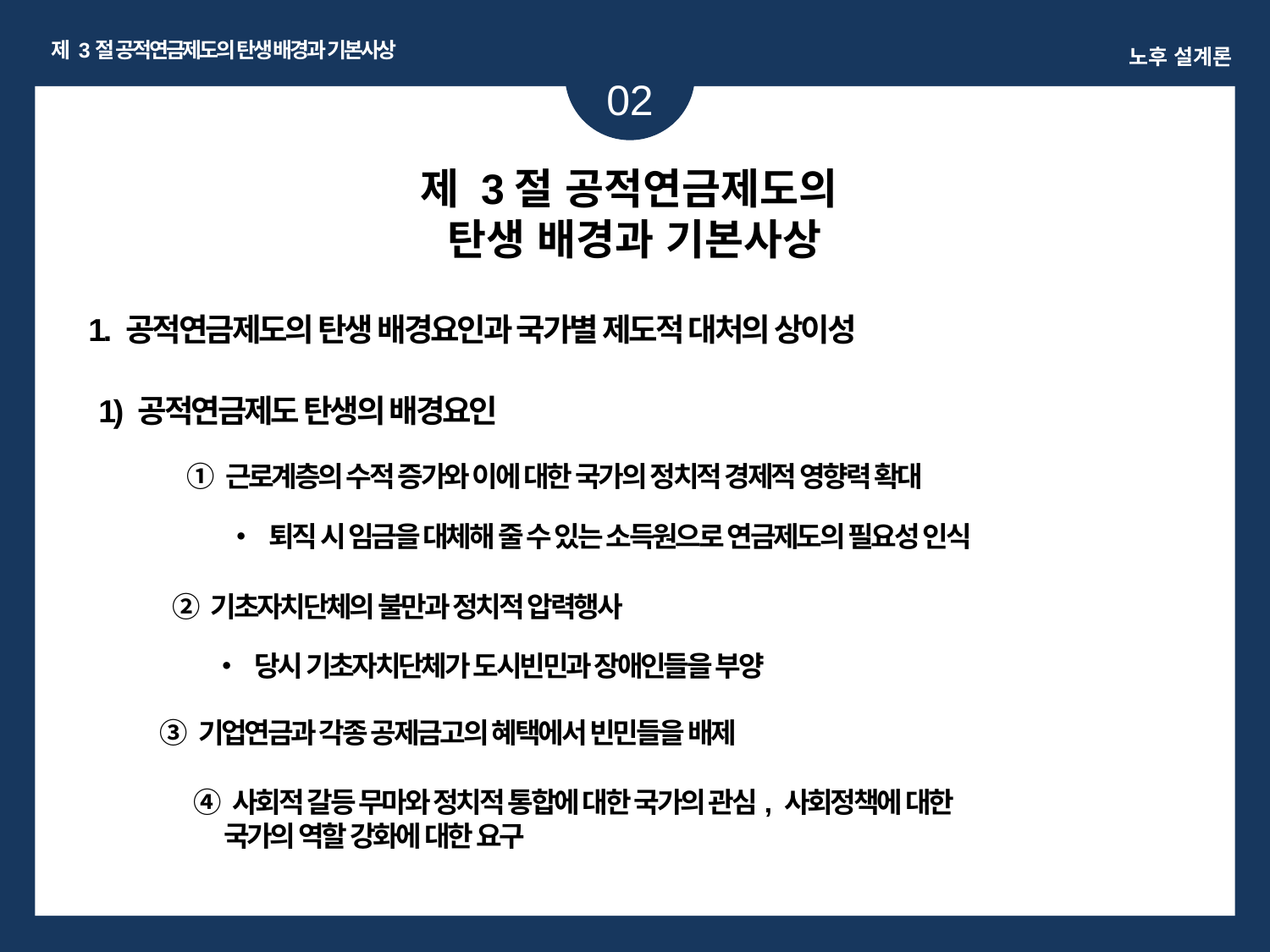

제 3절 공적연금제도의 탄생 배경과 기본사상
노후 설계론
02
%
제 3절 공적연금제도의
탄생 배경과 기본사상
1. 공적연금제도의 탄생 배경요인과 국가별 제도적 대처의 상이성
1) 공적연금제도 탄생의 배경요인
① 근로계층의 수적 증가와 이에 대한 국가의 정치적 경제적 영향력 확대
• 퇴직 시 임금을 대체해 줄 수 있는 소득원으로 연금제도의 필요성 인식
② 기초자치단체의 불만과 정치적 압력행사
• 당시 기초자치단체가 도시빈민과 장애인들을 부양
③ 기업연금과 각종 공제금고의 혜택에서 빈민들을 배제
④ 사회적 갈등 무마와 정치적 통합에 대한 국가의 관심, 사회정책에 대한
    국가의 역할 강화에 대한 요구